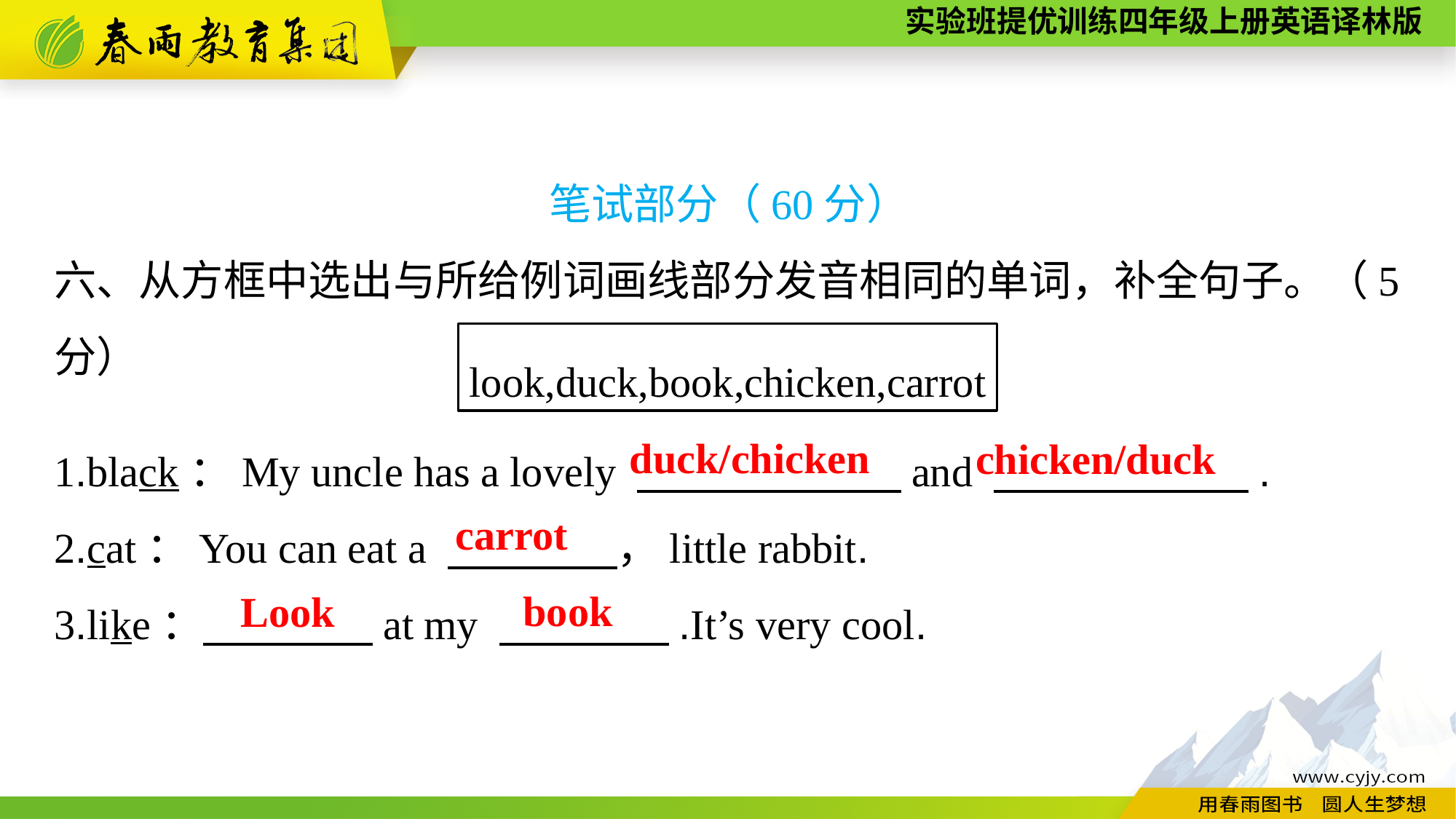

笔试部分（60分）
六、从方框中选出与所给例词画线部分发音相同的单词，补全句子。（5分）

1.black：My uncle has a lovely 　　　　          and 　　      　　   .
2.cat：You can eat a 　　　　，little rabbit.
3.like：　　　　at my 　　　　.It’s very cool.
look,duck,book,chicken,carrot
duck/chicken
chicken/duck
carrot
book
Look